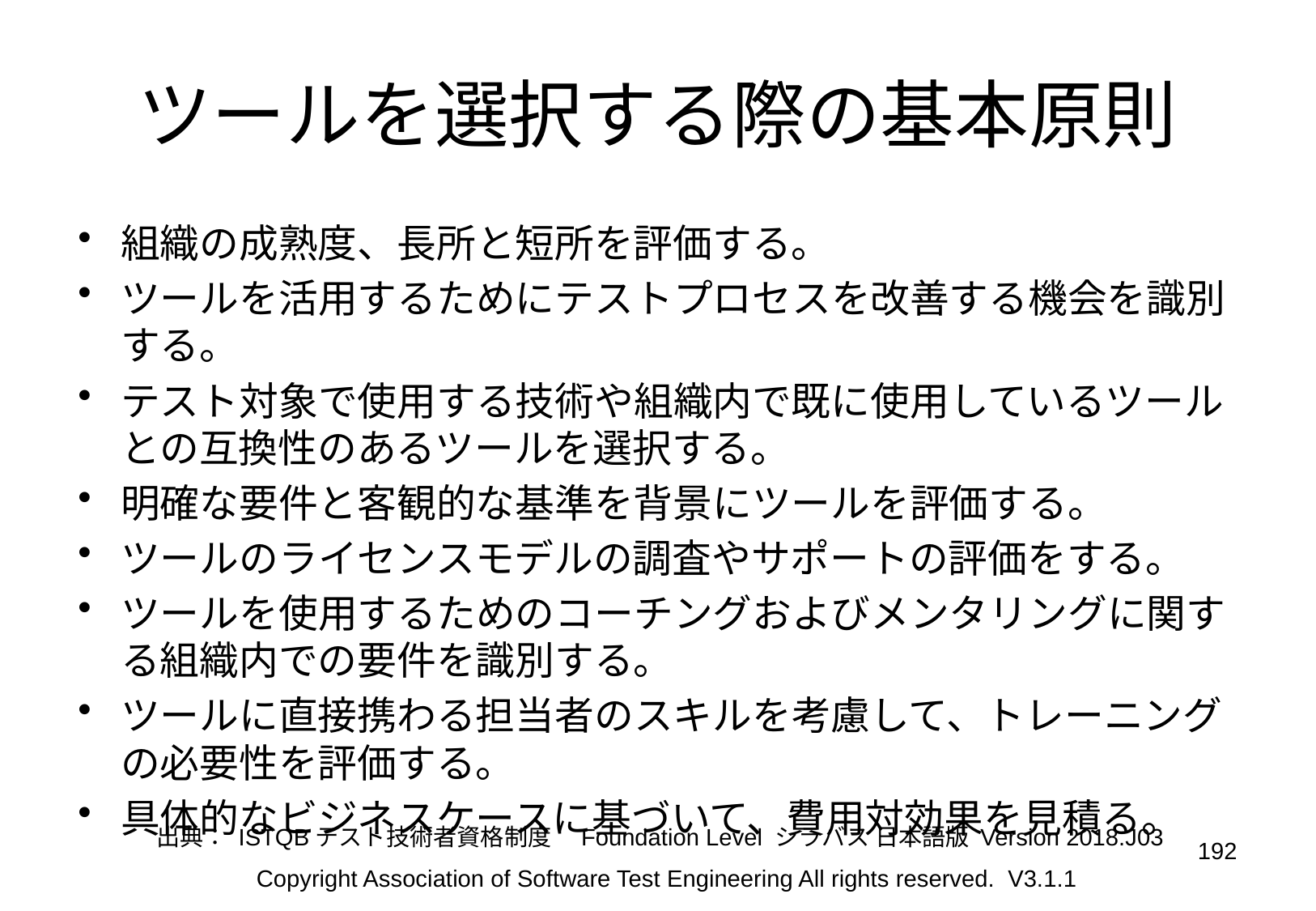

# ツールを選択する際の基本原則
組織の成熟度、長所と短所を評価する。
ツールを活用するためにテストプロセスを改善する機会を識別する。
テスト対象で使用する技術や組織内で既に使用しているツールとの互換性のあるツールを選択する。
明確な要件と客観的な基準を背景にツールを評価する。
ツールのライセンスモデルの調査やサポートの評価をする。
ツールを使用するためのコーチングおよびメンタリングに関する組織内での要件を識別する。
ツールに直接携わる担当者のスキルを考慮して、トレーニングの必要性を評価する。
具体的なビジネスケースに基づいて、費用対効果を見積る。
出典： ISTQBテスト技術者資格制度　Foundation Level シラバス 日本語版 Version 2018.J03
192
Copyright Association of Software Test Engineering All rights reserved.  V3.1.1